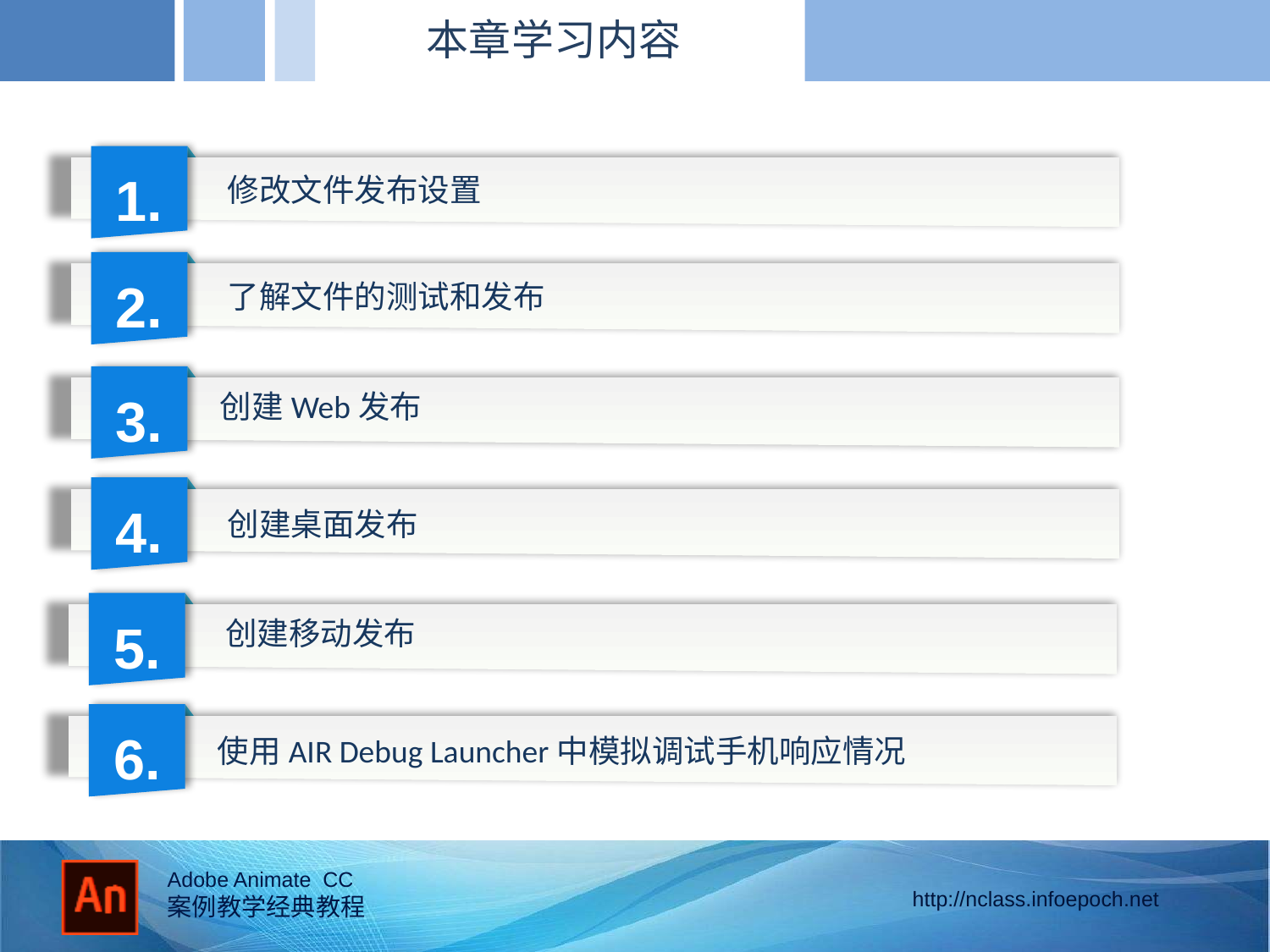

本章学习内容

1.
修改文件发布设置

2.
了解文件的测试和发布

3.
创建Web发布

4.
创建桌面发布

5.
创建移动发布

6.
使用AIR Debug Launcher中模拟调试手机响应情况